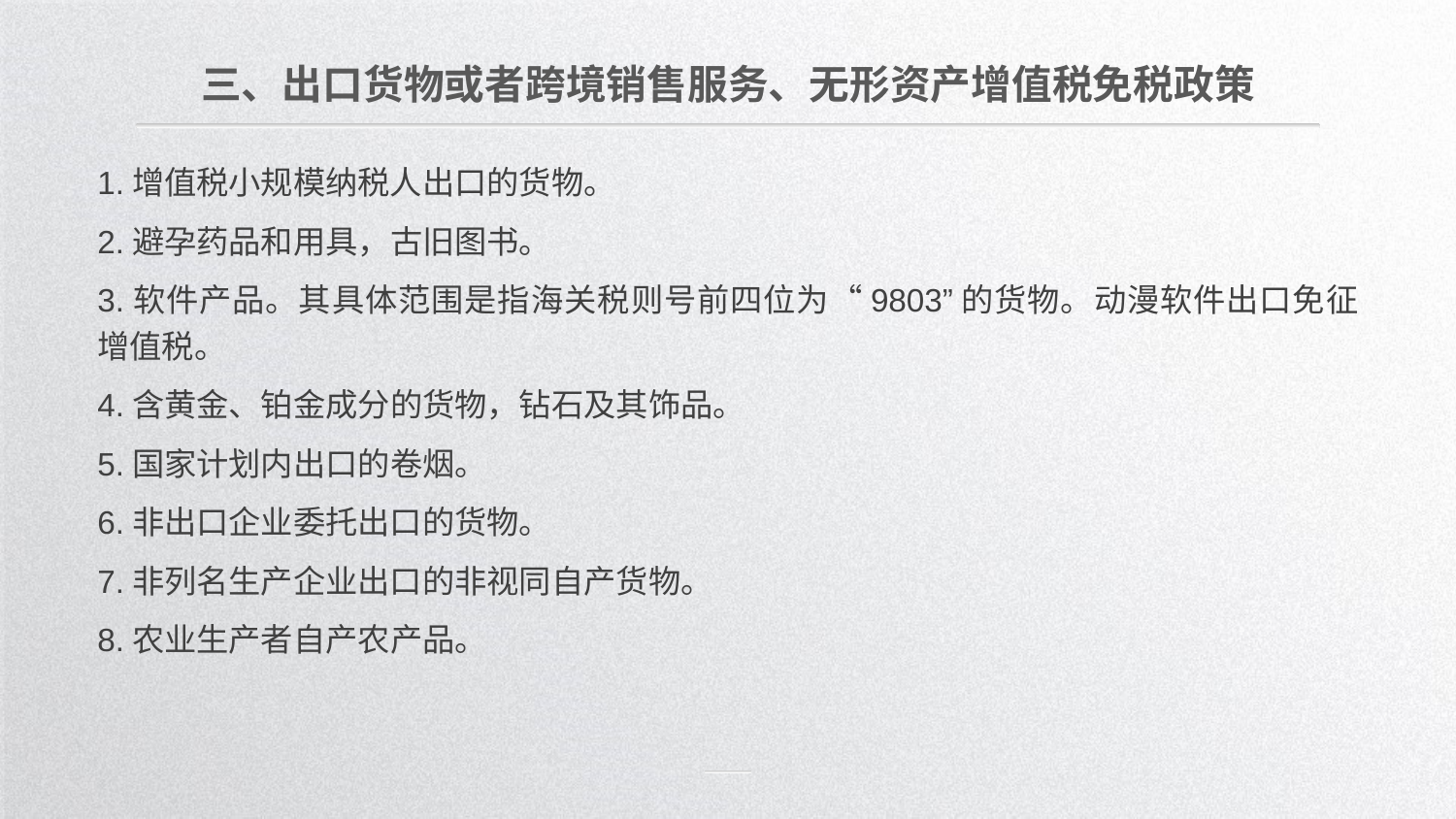

三、出口货物或者跨境销售服务、无形资产增值税免税政策
1.增值税小规模纳税人出口的货物。
2.避孕药品和用具，古旧图书。
3.软件产品。其具体范围是指海关税则号前四位为“9803”的货物。动漫软件出口免征增值税。
4.含黄金、铂金成分的货物，钻石及其饰品。
5.国家计划内出口的卷烟。
6.非出口企业委托出口的货物。
7.非列名生产企业出口的非视同自产货物。
8.农业生产者自产农产品。